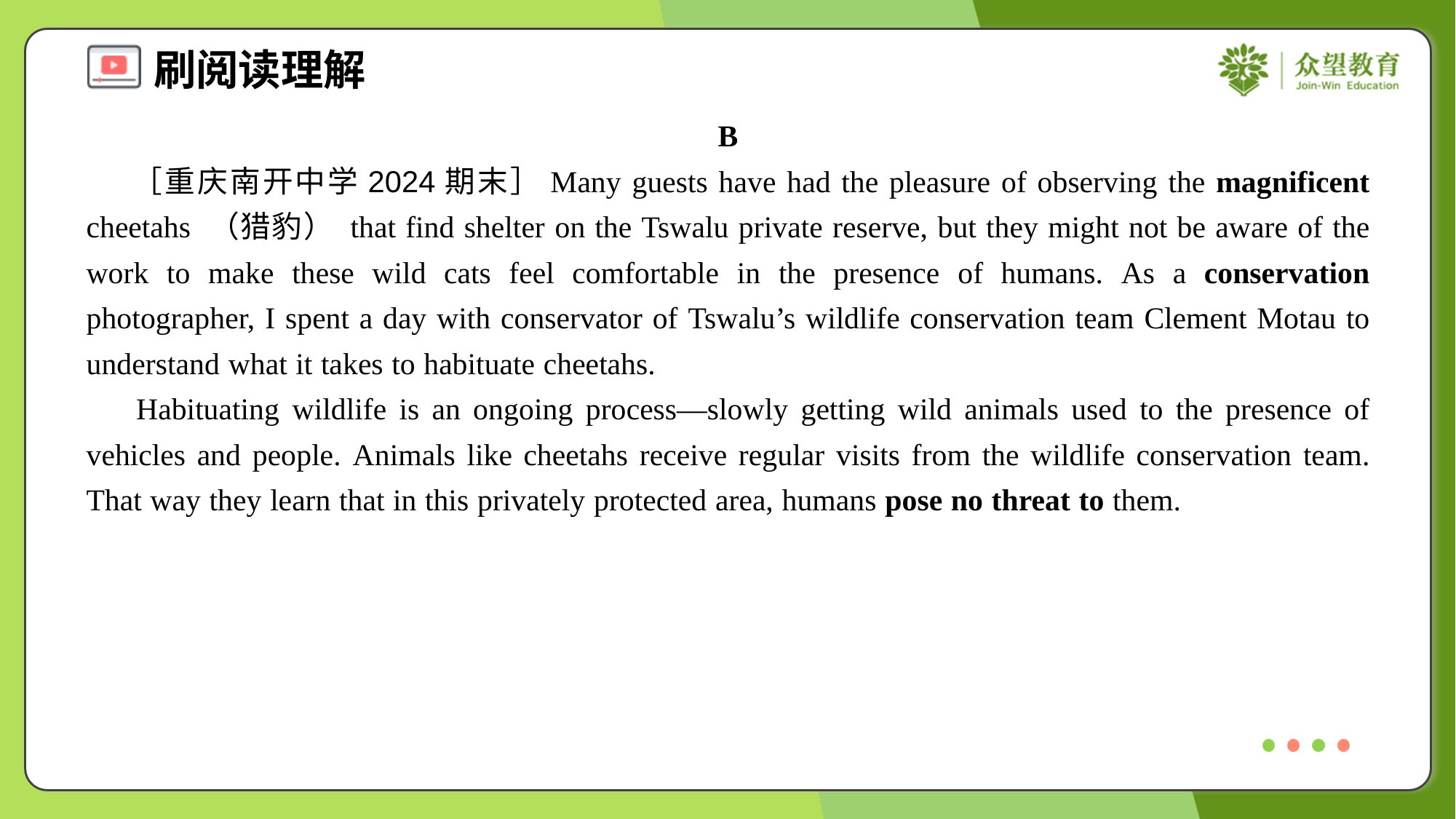

B
    ［重庆南开中学2024期末］Many guests have had the pleasure of observing the magnificent cheetahs （猎豹） that find shelter on the Tswalu private reserve, but they might not be aware of the work to make these wild cats feel comfortable in the presence of humans. As a conservation photographer, I spent a day with conservator of Tswalu’s wildlife conservation team Clement Motau to understand what it takes to habituate cheetahs.
    Habituating wildlife is an ongoing process—slowly getting wild animals used to the presence of vehicles and people. Animals like cheetahs receive regular visits from the wildlife conservation team. That way they learn that in this privately protected area, humans pose no threat to them.